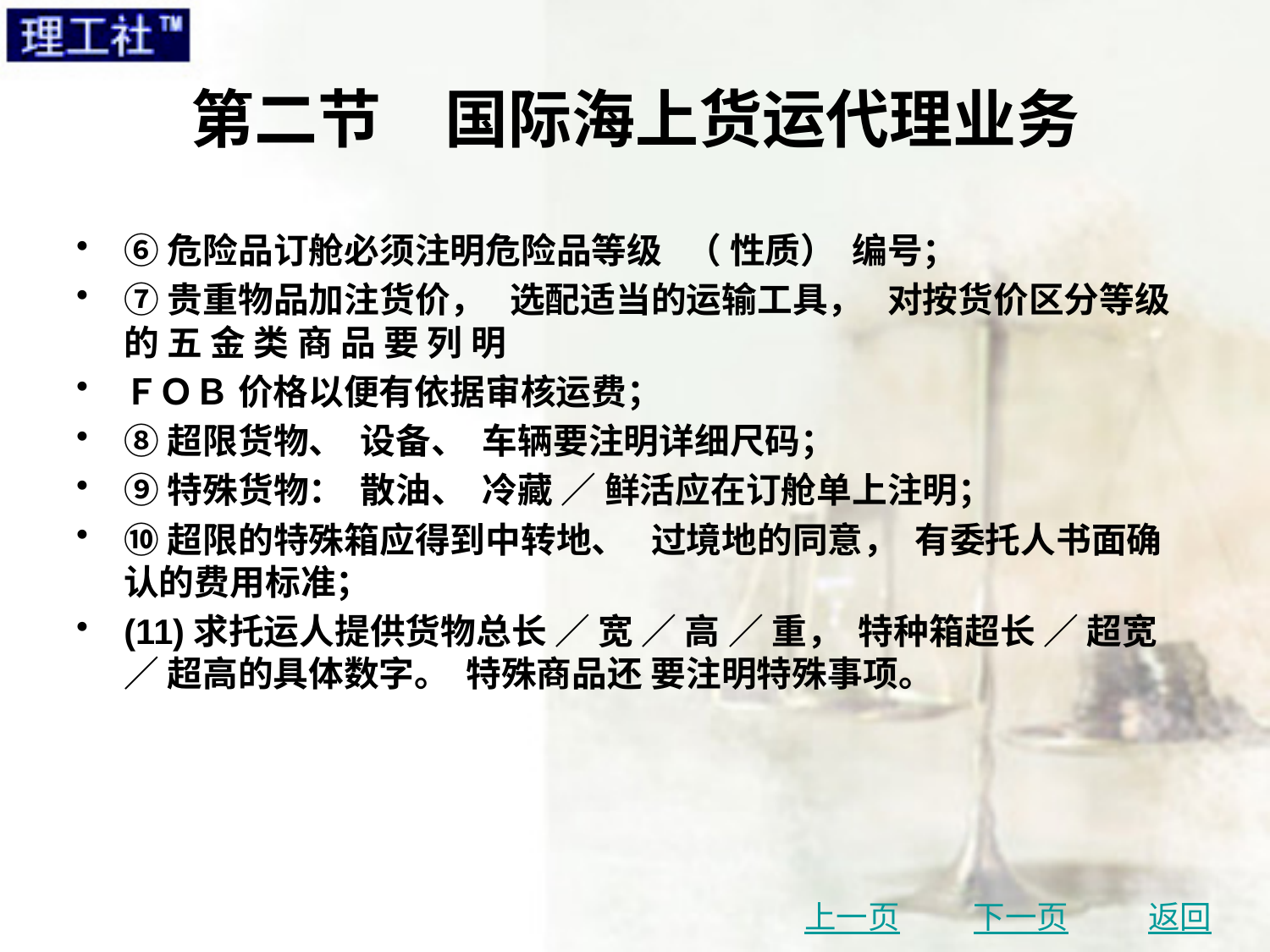

# 第二节　国际海上货运代理业务
⑥危险品订舱必须注明危险品等级   （ 性质）  编号；
⑦贵重物品加注货价，   选配适当的运输工具，   对按货价区分等级 的 五 金 类 商 品 要 列 明
ＦＯＢ 价格以便有依据审核运费；
⑧超限货物、  设备、  车辆要注明详细尺码；
⑨特殊货物：  散油、  冷藏 ／ 鲜活应在订舱单上注明；
⑩超限的特殊箱应得到中转地、   过境地的同意，  有委托人书面确认的费用标准；
(11)求托运人提供货物总长 ／ 宽 ／ 高 ／ 重，  特种箱超长 ／ 超宽 ／ 超高的具体数字。  特殊商品还 要注明特殊事项。
上一页
下一页
返回